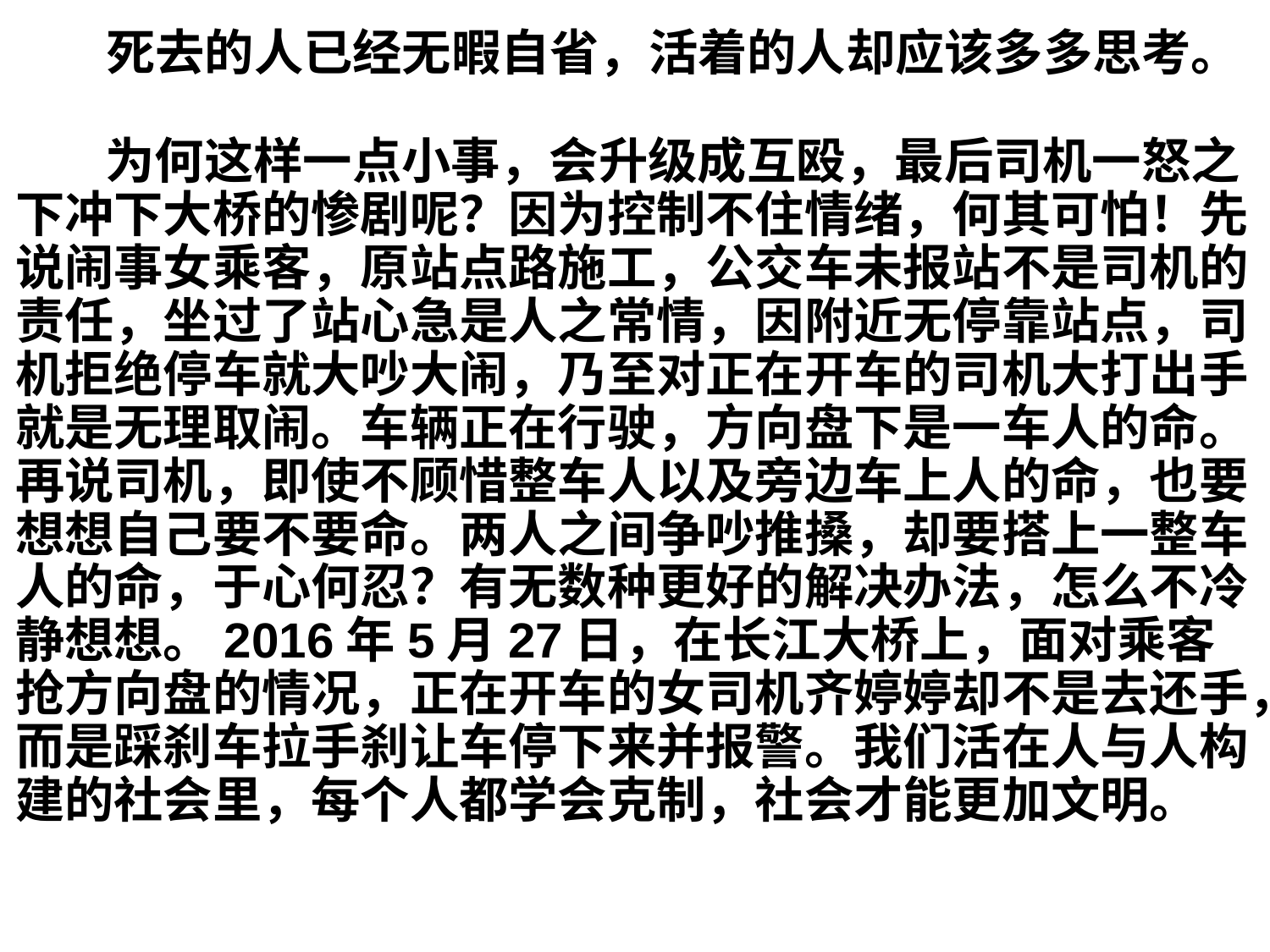

死去的人已经无暇自省，活着的人却应该多多思考。
       为何这样一点小事，会升级成互殴，最后司机一怒之下冲下大桥的惨剧呢？因为控制不住情绪，何其可怕！先说闹事女乘客，原站点路施工，公交车未报站不是司机的责任，坐过了站心急是人之常情，因附近无停靠站点，司机拒绝停车就大吵大闹，乃至对正在开车的司机大打出手就是无理取闹。车辆正在行驶，方向盘下是一车人的命。再说司机，即使不顾惜整车人以及旁边车上人的命，也要想想自己要不要命。两人之间争吵推搡，却要搭上一整车人的命，于心何忍？有无数种更好的解决办法，怎么不冷静想想。2016年5月27日，在长江大桥上，面对乘客抢方向盘的情况，正在开车的女司机齐婷婷却不是去还手，而是踩刹车拉手刹让车停下来并报警。我们活在人与人构建的社会里，每个人都学会克制，社会才能更加文明。